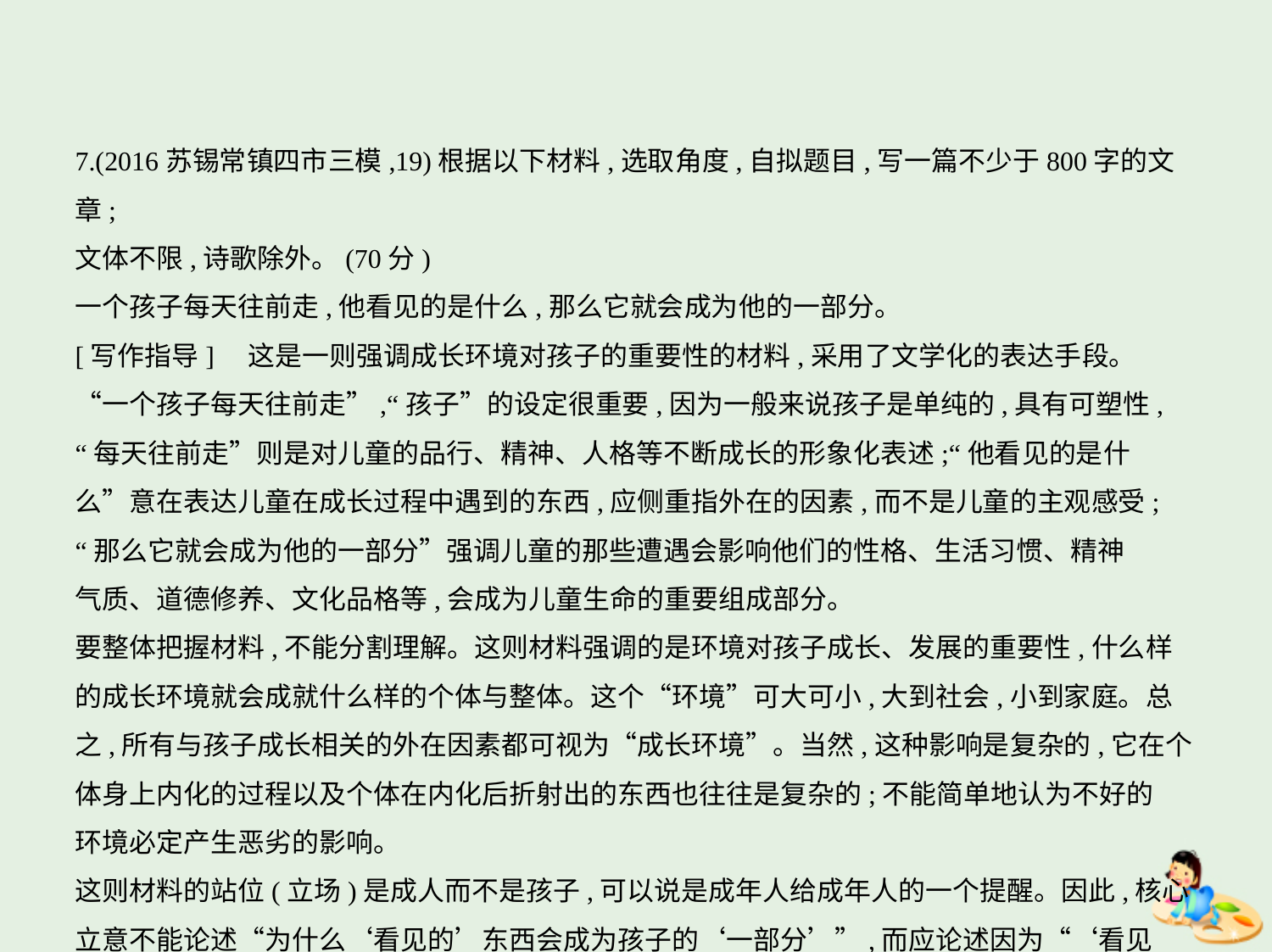

7.(2016苏锡常镇四市三模,19)根据以下材料,选取角度,自拟题目,写一篇不少于800字的文章;
文体不限,诗歌除外。(70分)
一个孩子每天往前走,他看见的是什么,那么它就会成为他的一部分。
[写作指导]　这是一则强调成长环境对孩子的重要性的材料,采用了文学化的表达手段。
“一个孩子每天往前走”,“孩子”的设定很重要,因为一般来说孩子是单纯的,具有可塑性,
“每天往前走”则是对儿童的品行、精神、人格等不断成长的形象化表述;“他看见的是什
么”意在表达儿童在成长过程中遇到的东西,应侧重指外在的因素,而不是儿童的主观感受;
“那么它就会成为他的一部分”强调儿童的那些遭遇会影响他们的性格、生活习惯、精神
气质、道德修养、文化品格等,会成为儿童生命的重要组成部分。
要整体把握材料,不能分割理解。这则材料强调的是环境对孩子成长、发展的重要性,什么样
的成长环境就会成就什么样的个体与整体。这个“环境”可大可小,大到社会,小到家庭。总
之,所有与孩子成长相关的外在因素都可视为“成长环境”。当然,这种影响是复杂的,它在个
体身上内化的过程以及个体在内化后折射出的东西也往往是复杂的;不能简单地认为不好的
环境必定产生恶劣的影响。
这则材料的站位(立场)是成人而不是孩子,可以说是成年人给成年人的一个提醒。因此,核心
立意不能论述“为什么‘看见的’东西会成为孩子的‘一部分’”,而应论述因为“‘看见